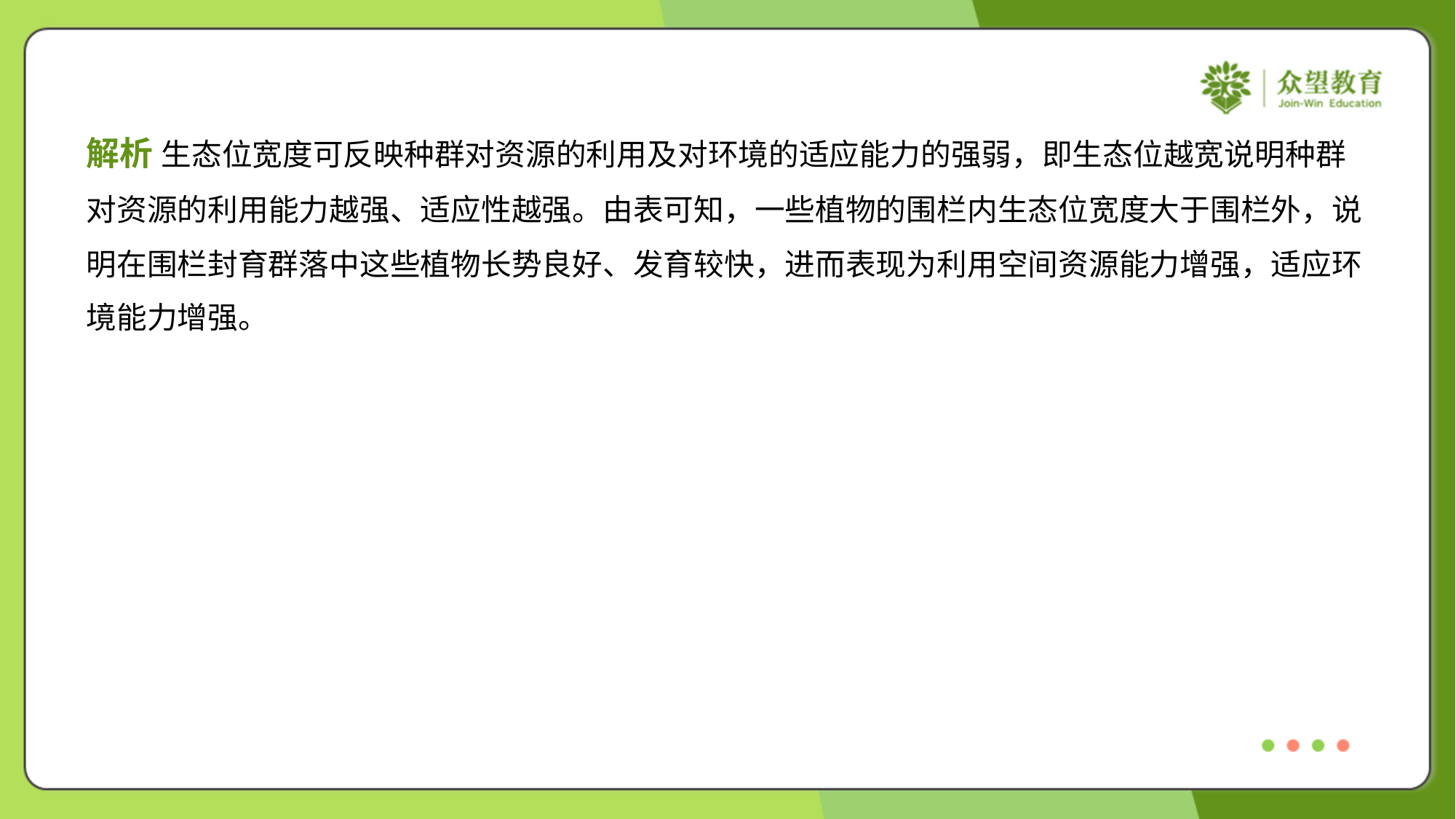

解析 生态位宽度可反映种群对资源的利用及对环境的适应能力的强弱，即生态位越宽说明种群
对资源的利用能力越强、适应性越强。由表可知，一些植物的围栏内生态位宽度大于围栏外，说
明在围栏封育群落中这些植物长势良好、发育较快，进而表现为利用空间资源能力增强，适应环
境能力增强。